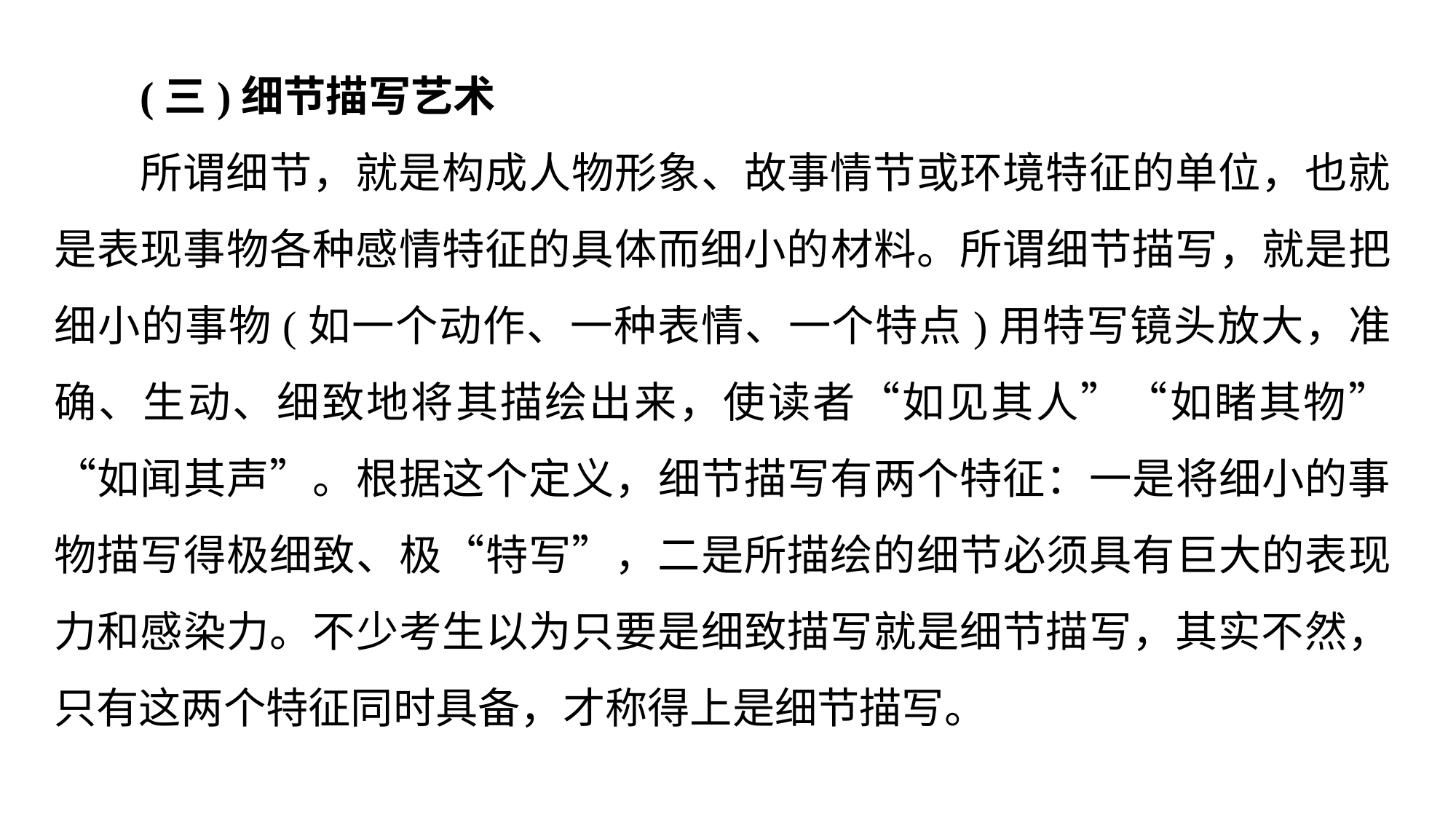

(三)细节描写艺术
所谓细节，就是构成人物形象、故事情节或环境特征的单位，也就是表现事物各种感情特征的具体而细小的材料。所谓细节描写，就是把细小的事物(如一个动作、一种表情、一个特点)用特写镜头放大，准确、生动、细致地将其描绘出来，使读者“如见其人”“如睹其物”“如闻其声”。根据这个定义，细节描写有两个特征：一是将细小的事物描写得极细致、极“特写”，二是所描绘的细节必须具有巨大的表现力和感染力。不少考生以为只要是细致描写就是细节描写，其实不然，只有这两个特征同时具备，才称得上是细节描写。